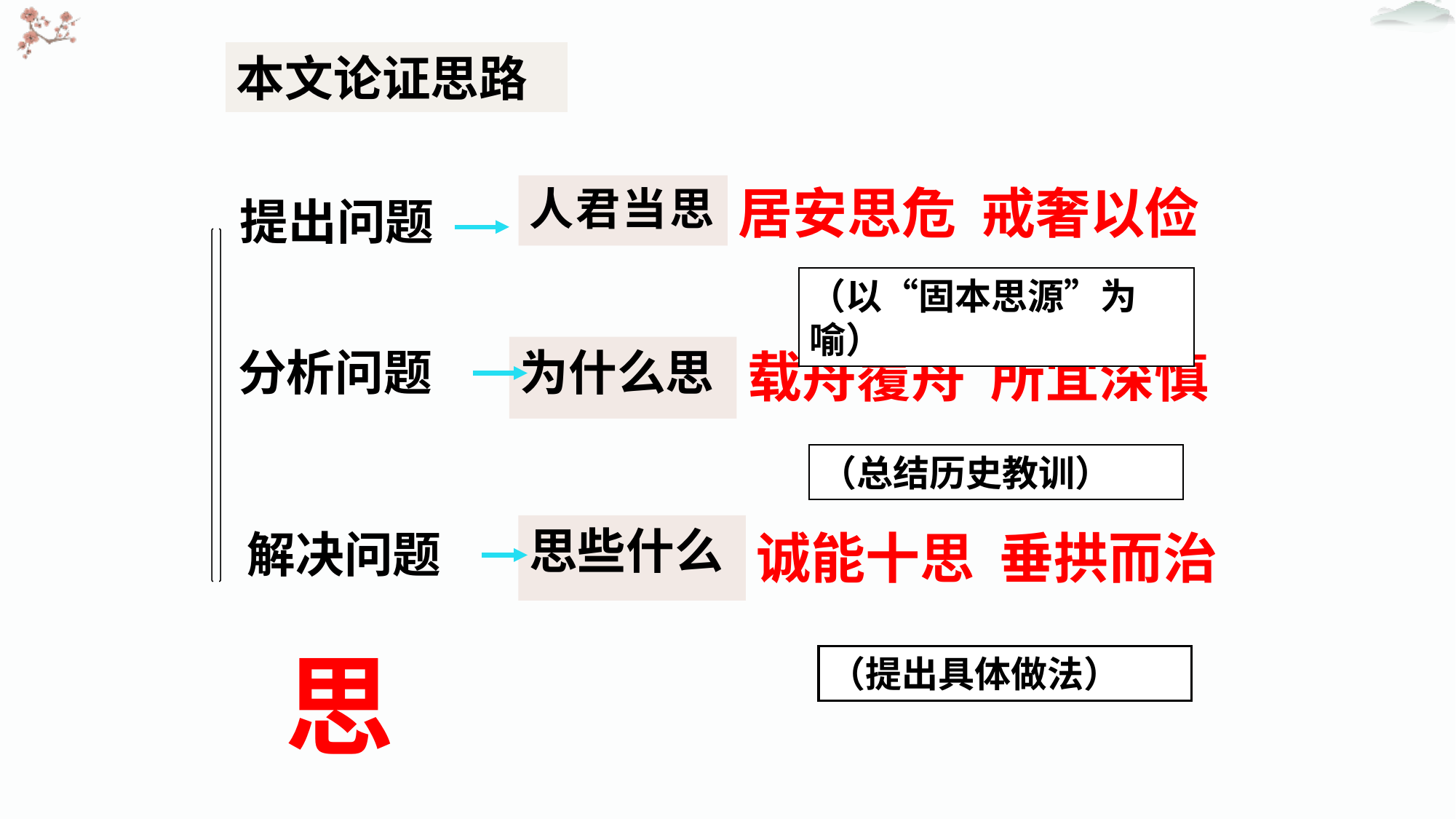

本文论证思路
居安思危  戒奢以俭
人君当思
提出问题

（以“固本思源”为喻）
分析问题
为什么思
载舟覆舟  所宜深慎
（总结历史教训）
思些什么
解决问题
诚能十思  垂拱而治
思
（提出具体做法）